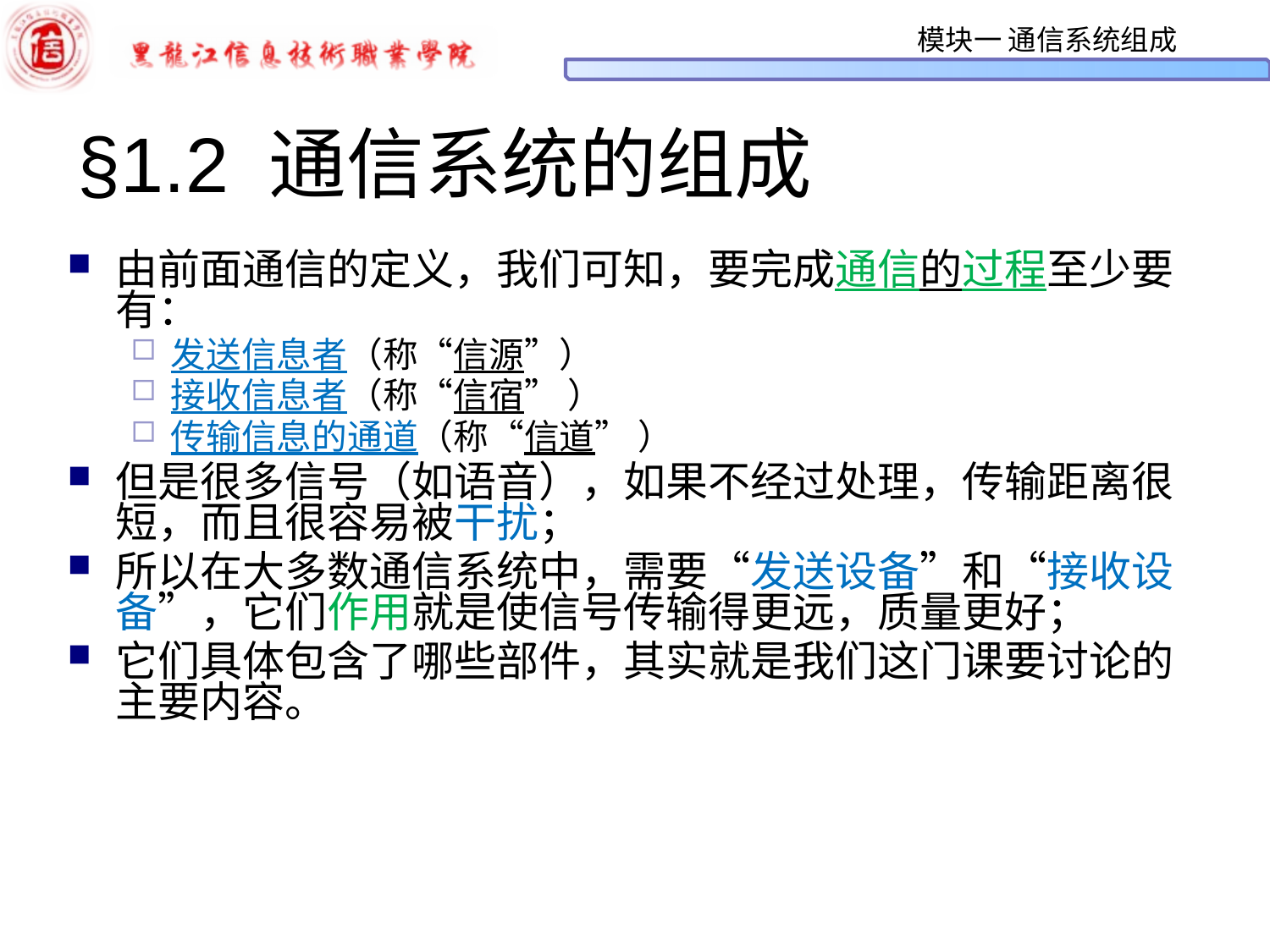

# §1.2 通信系统的组成
由前面通信的定义，我们可知，要完成通信的过程至少要有：
发送信息者（称“信源”）
接收信息者（称“信宿” ）
传输信息的通道（称“信道” ）
但是很多信号（如语音），如果不经过处理，传输距离很短，而且很容易被干扰；
所以在大多数通信系统中，需要“发送设备”和“接收设备”，它们作用就是使信号传输得更远，质量更好；
它们具体包含了哪些部件，其实就是我们这门课要讨论的主要内容。